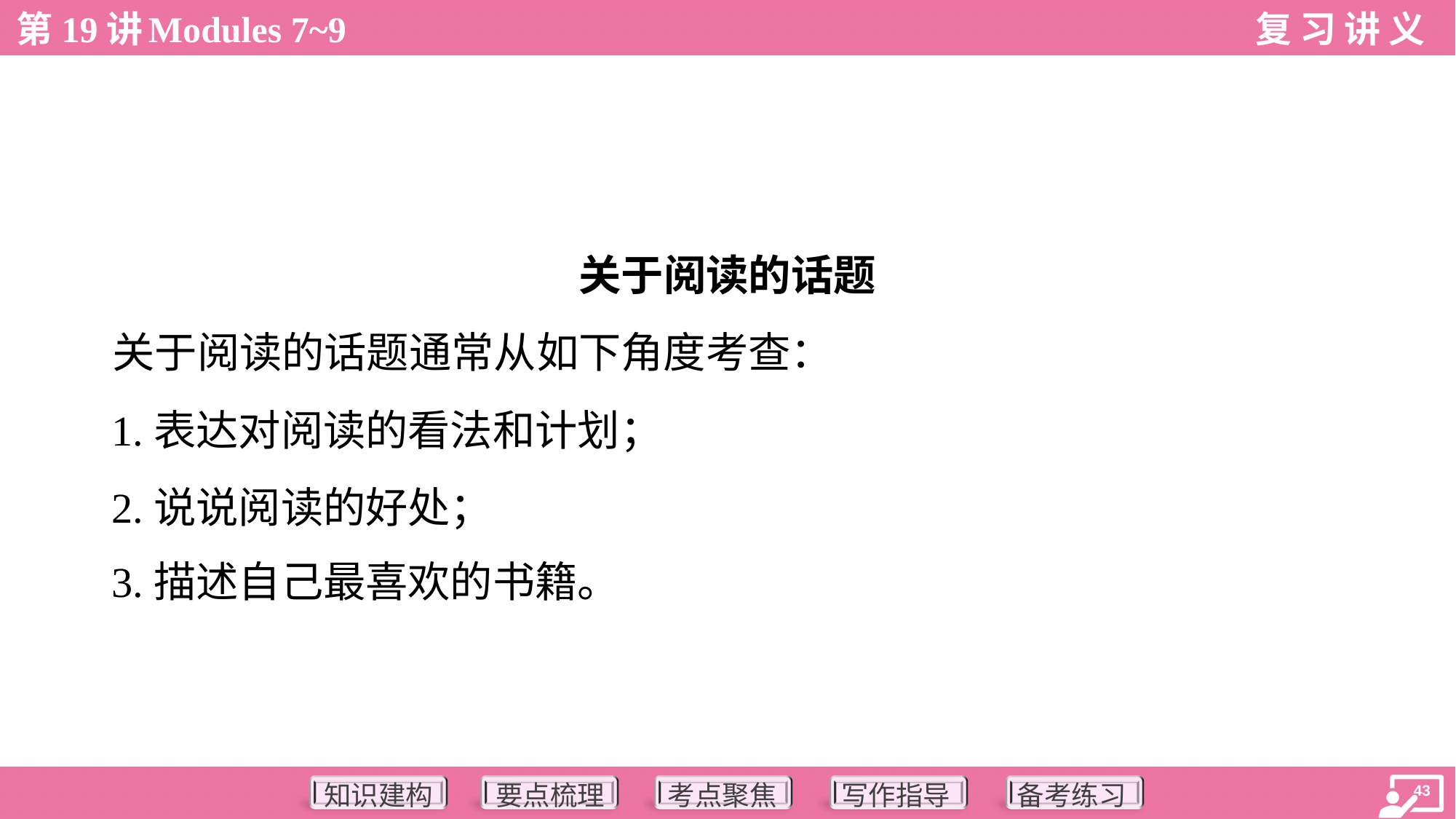

关于阅读的话题
    关于阅读的话题通常从如下角度考查：
    1.表达对阅读的看法和计划；
    2.说说阅读的好处；
    3.描述自己最喜欢的书籍。